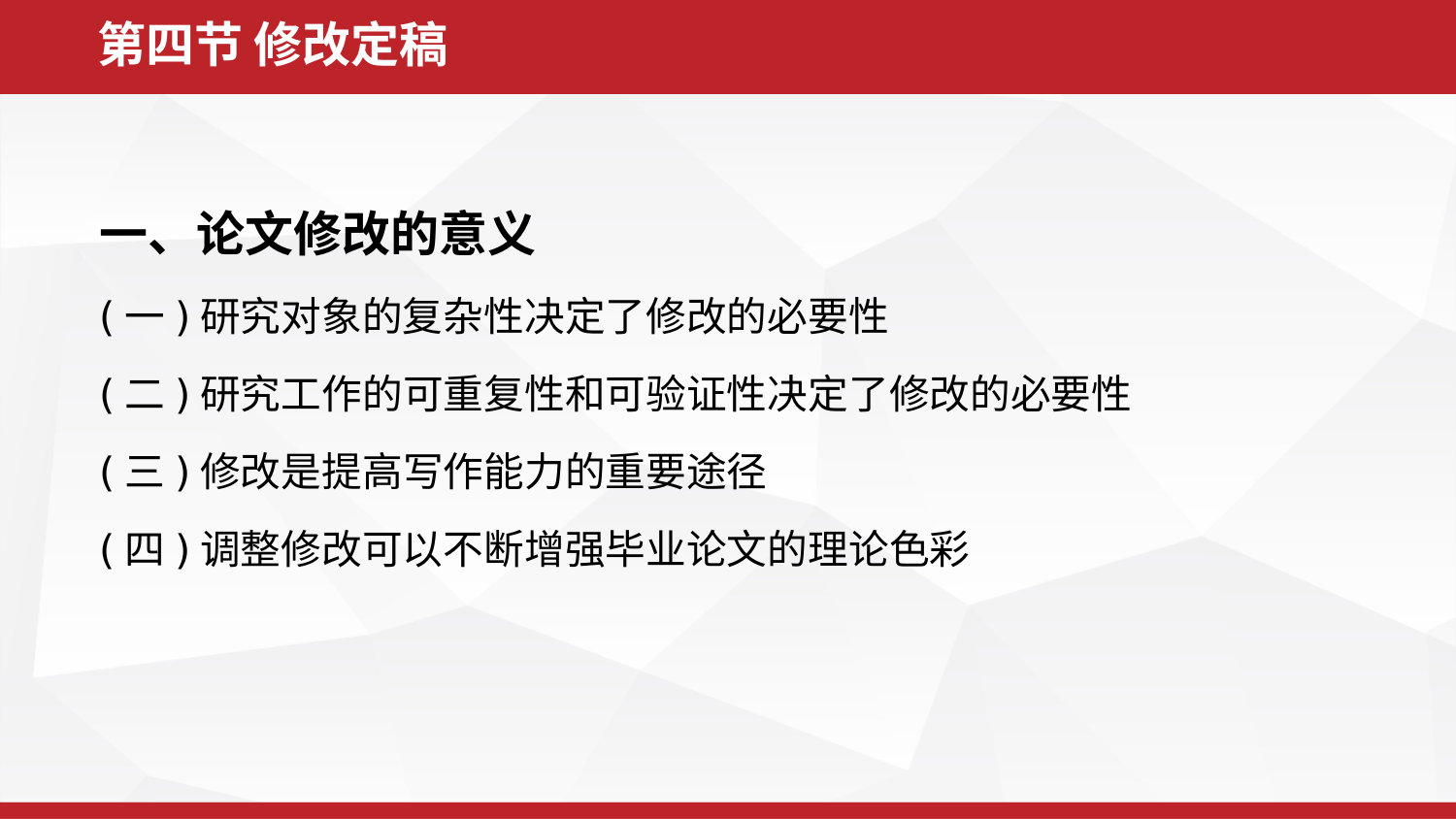

第四节 修改定稿
一、论文修改的意义
(一)研究对象的复杂性决定了修改的必要性
(二)研究工作的可重复性和可验证性决定了修改的必要性
(三)修改是提高写作能力的重要途径
(四)调整修改可以不断增强毕业论文的理论色彩